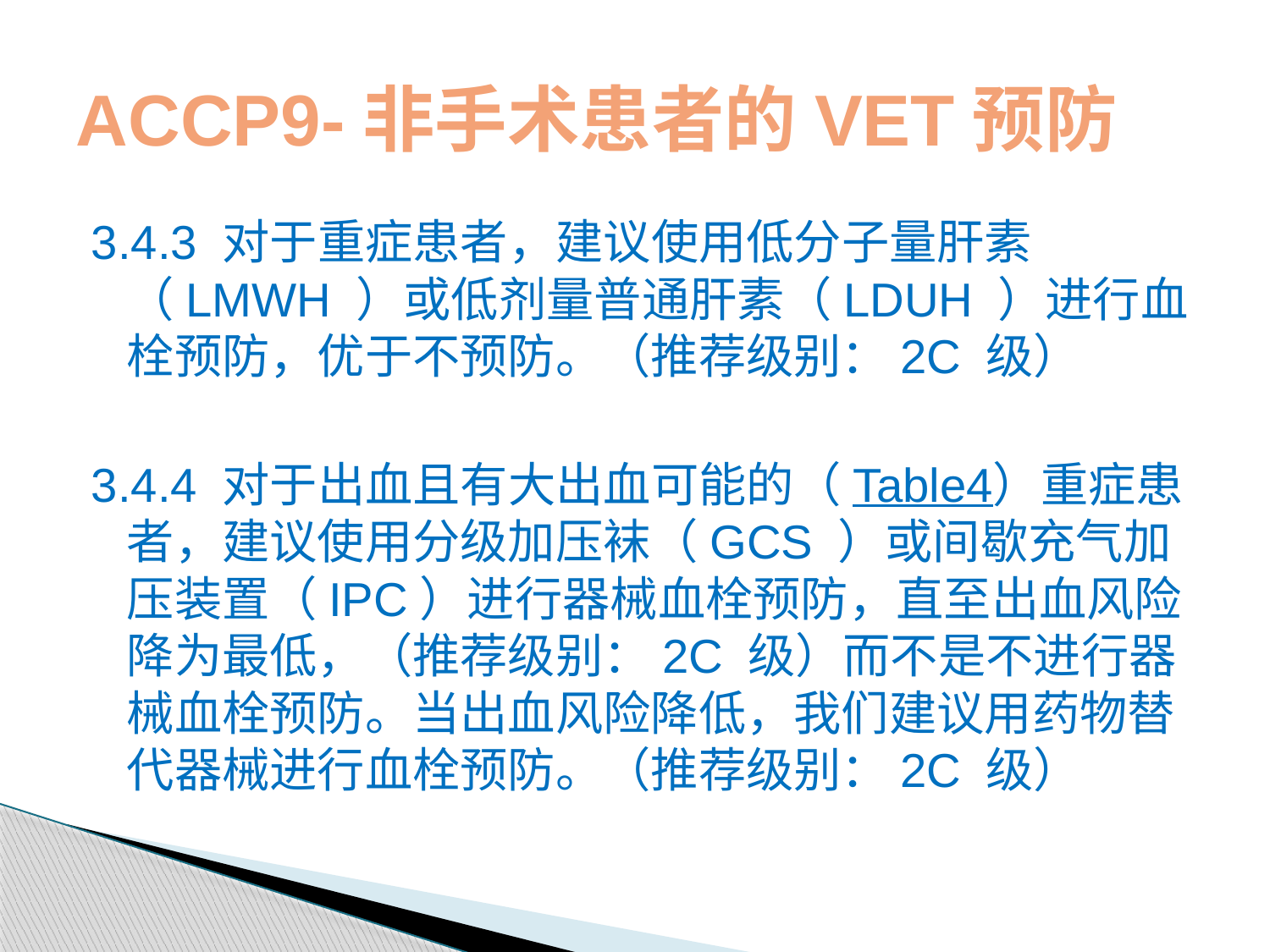

# ACCP9-非手术患者的VET预防
3.4.3 对于重症患者，建议使用低分子量肝素（LMWH ）或低剂量普通肝素（LDUH ）进行血栓预防，优于不预防。（推荐级别：2C 级）

3.4.4 对于出血且有大出血可能的（Table4）重症患者，建议使用分级加压袜（GCS ）或间歇充气加压装置（IPC）进行器械血栓预防，直至出血风险降为最低，（推荐级别：2C 级）而不是不进行器械血栓预防。当出血风险降低，我们建议用药物替代器械进行血栓预防。（推荐级别：2C 级）